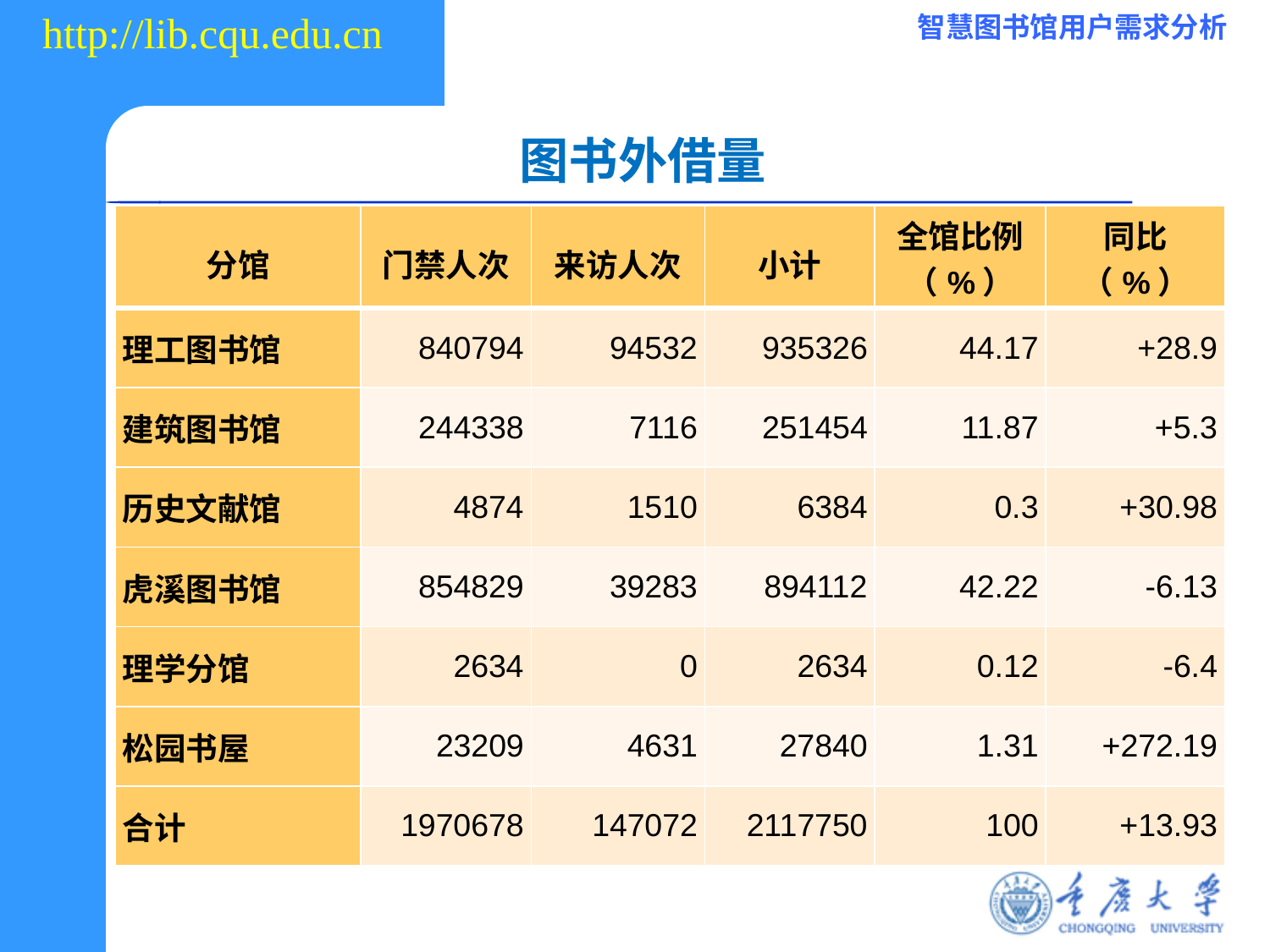

图书外借量
| 分馆 | 门禁人次 | 来访人次 | 小计 | 全馆比例（%） | 同比（%） |
| --- | --- | --- | --- | --- | --- |
| 理工图书馆 | 840794 | 94532 | 935326 | 44.17 | +28.9 |
| 建筑图书馆 | 244338 | 7116 | 251454 | 11.87 | +5.3 |
| 历史文献馆 | 4874 | 1510 | 6384 | 0.3 | +30.98 |
| 虎溪图书馆 | 854829 | 39283 | 894112 | 42.22 | -6.13 |
| 理学分馆 | 2634 | 0 | 2634 | 0.12 | -6.4 |
| 松园书屋 | 23209 | 4631 | 27840 | 1.31 | +272.19 |
| 合计 | 1970678 | 147072 | 2117750 | 100 | +13.93 |